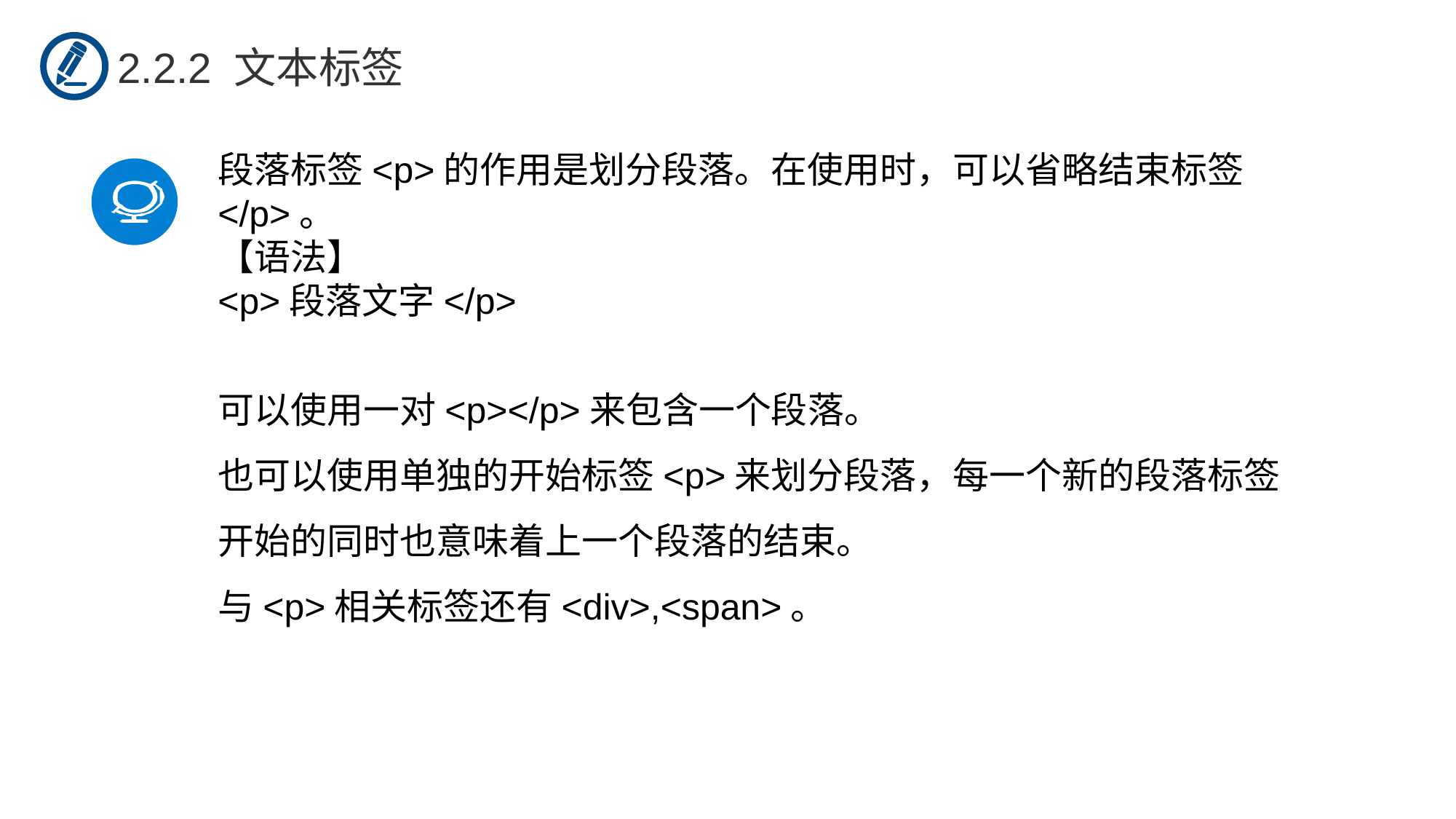

2.2.2 文本标签
段落标签<p>的作用是划分段落。在使用时，可以省略结束标签</p>。
【语法】
<p>段落文字</p>

可以使用一对<p></p>来包含一个段落。
也可以使用单独的开始标签<p>来划分段落，每一个新的段落标签开始的同时也意味着上一个段落的结束。
与<p>相关标签还有<div>,<span>。